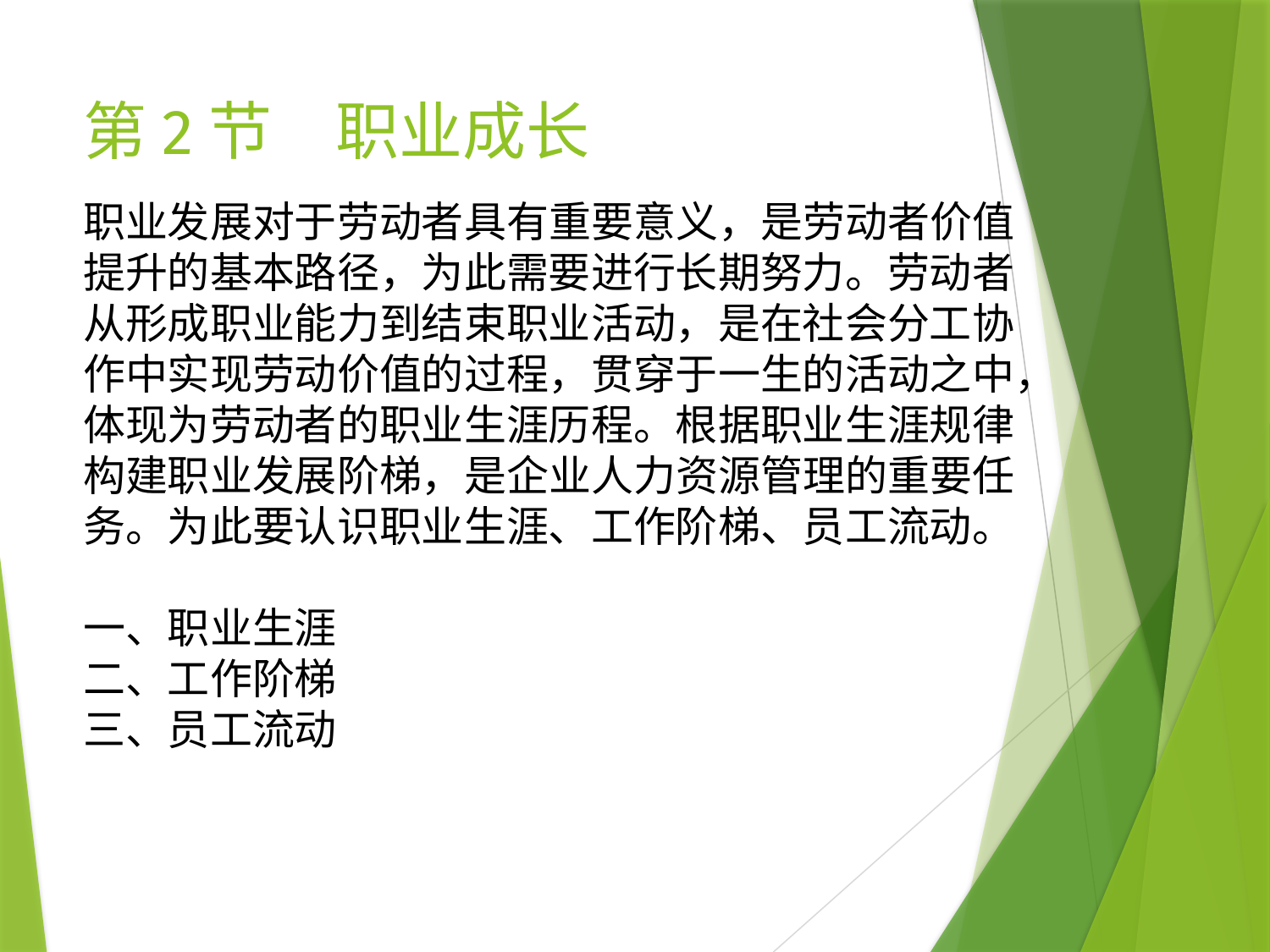

# 第2节　职业成长
职业发展对于劳动者具有重要意义，是劳动者价值提升的基本路径，为此需要进行长期努力。劳动者从形成职业能力到结束职业活动，是在社会分工协作中实现劳动价值的过程，贯穿于一生的活动之中，体现为劳动者的职业生涯历程。根据职业生涯规律构建职业发展阶梯，是企业人力资源管理的重要任务。为此要认识职业生涯、工作阶梯、员工流动。

一、职业生涯
二、工作阶梯
三、员工流动